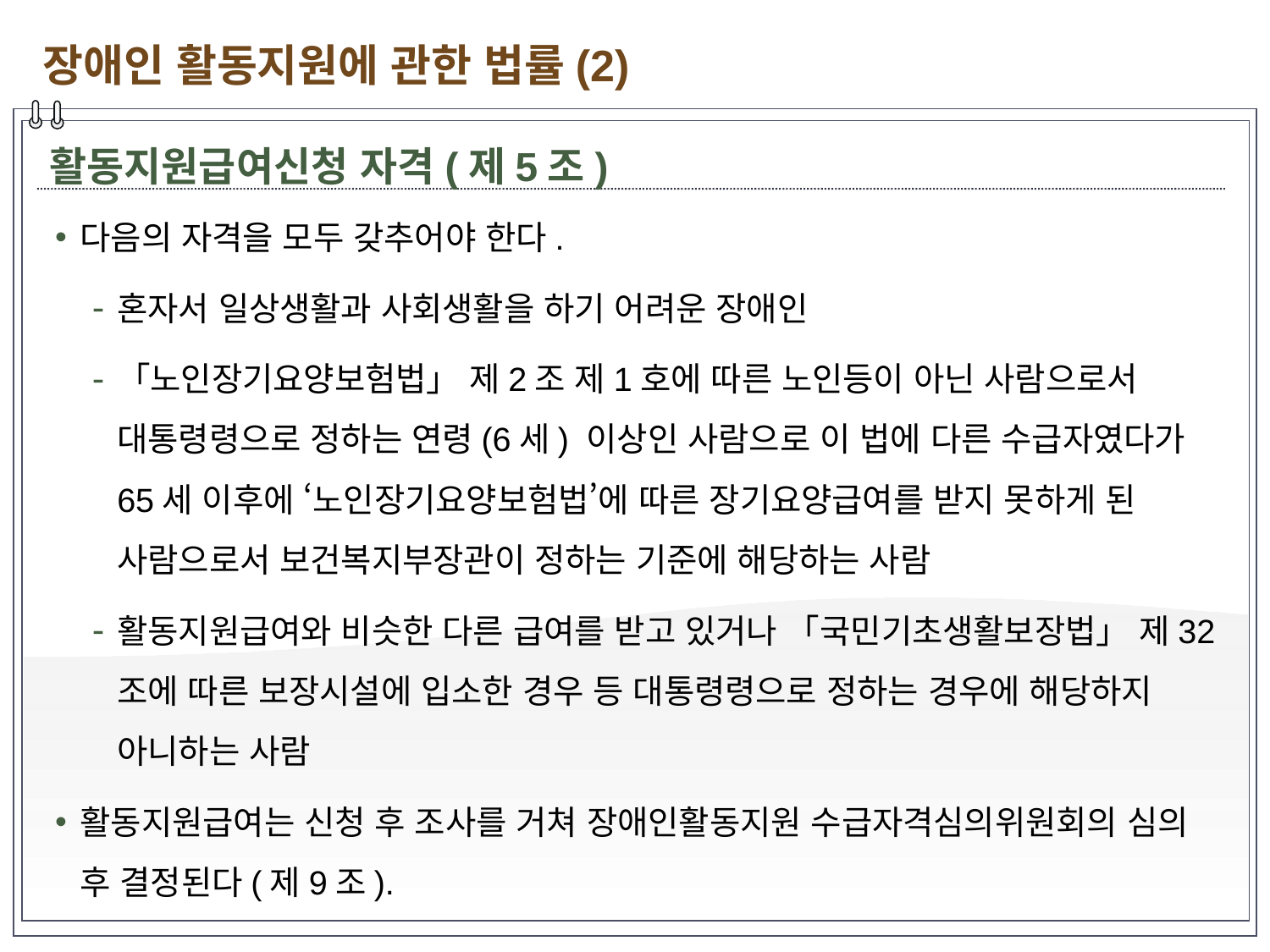

장애인 활동지원에 관한 법률(2)

활동지원급여신청 자격(제5조)

다음의 자격을 모두 갖추어야 한다.
혼자서 일상생활과 사회생활을 하기 어려운 장애인
「노인장기요양보험법」 제2조 제1호에 따른 노인등이 아닌 사람으로서 대통령령으로 정하는 연령(6세) 이상인 사람으로 이 법에 다른 수급자였다가 65세 이후에 ‘노인장기요양보험법’에 따른 장기요양급여를 받지 못하게 된 사람으로서 보건복지부장관이 정하는 기준에 해당하는 사람
활동지원급여와 비슷한 다른 급여를 받고 있거나 「국민기초생활보장법」 제32조에 따른 보장시설에 입소한 경우 등 대통령령으로 정하는 경우에 해당하지 아니하는 사람
활동지원급여는 신청 후 조사를 거쳐 장애인활동지원 수급자격심의위원회의 심의 후 결정된다(제9조).